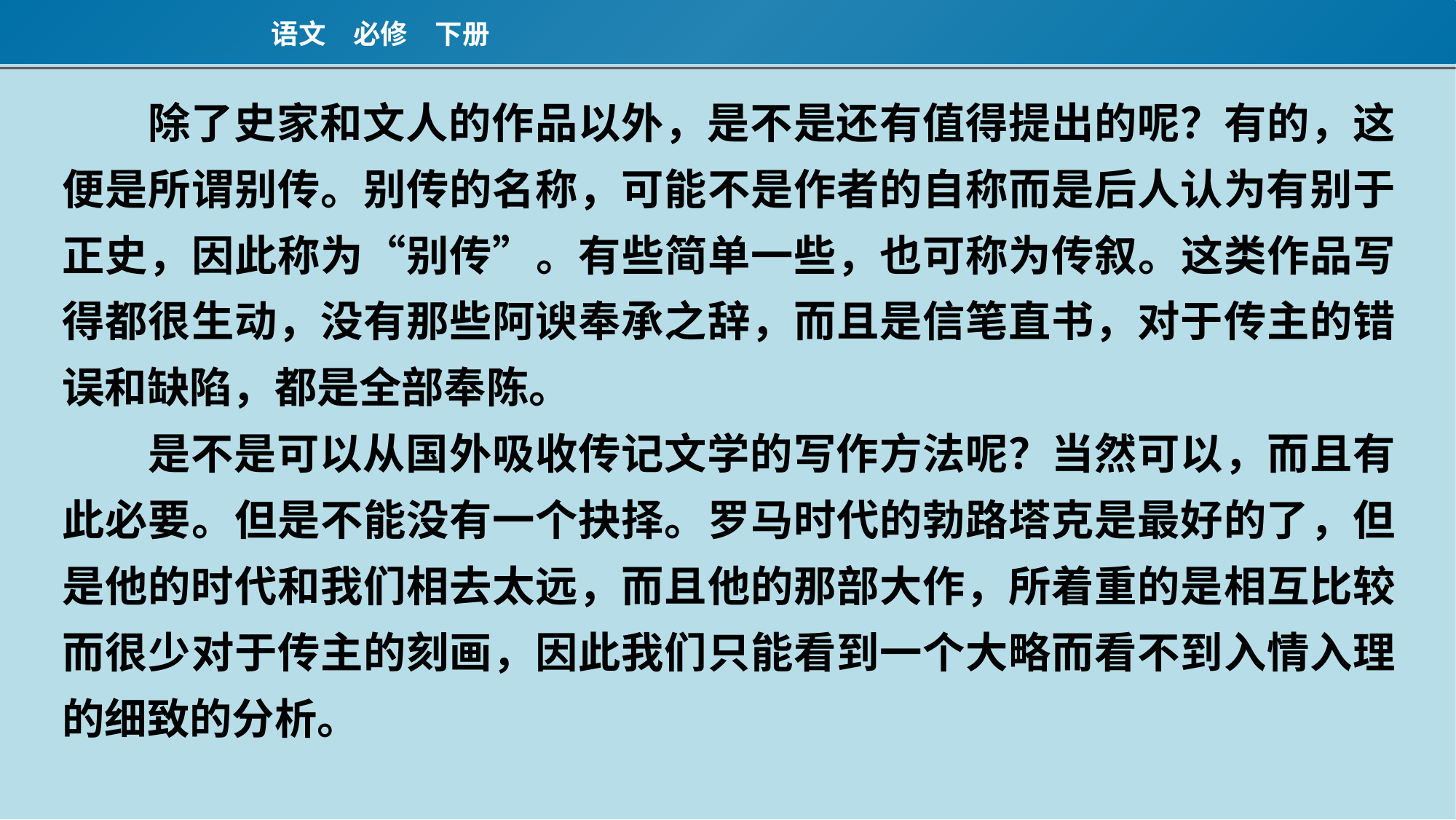

除了史家和文人的作品以外，是不是还有值得提出的呢？有的，这便是所谓别传。别传的名称，可能不是作者的自称而是后人认为有别于正史，因此称为“别传”。有些简单一些，也可称为传叙。这类作品写得都很生动，没有那些阿谀奉承之辞，而且是信笔直书，对于传主的错误和缺陷，都是全部奉陈。
是不是可以从国外吸收传记文学的写作方法呢？当然可以，而且有此必要。但是不能没有一个抉择。罗马时代的勃路塔克是最好的了，但是他的时代和我们相去太远，而且他的那部大作，所着重的是相互比较而很少对于传主的刻画，因此我们只能看到一个大略而看不到入情入理的细致的分析。